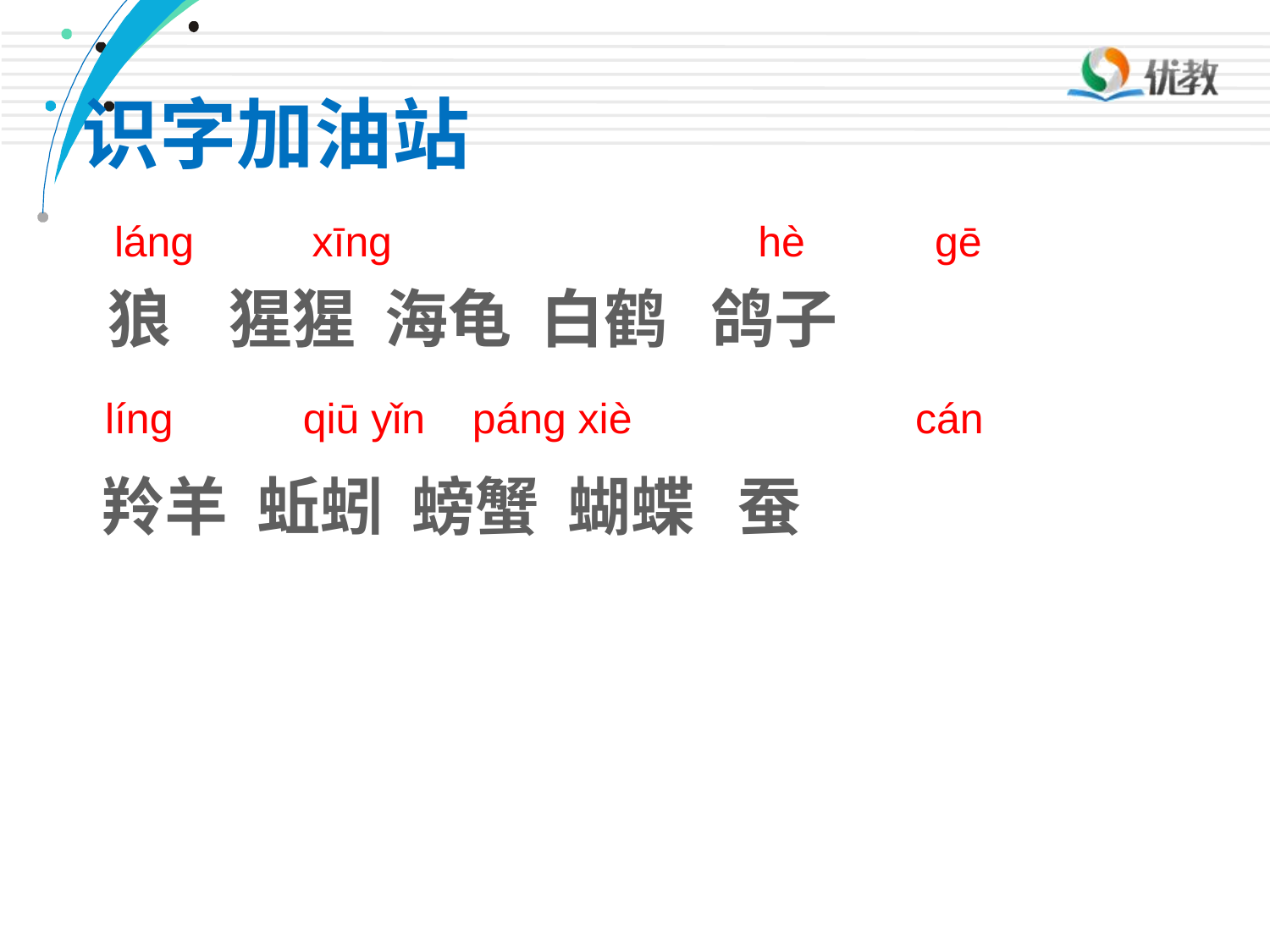

识字加油站
láng          xīng                               hè           gē
狼    猩猩  海龟  白鹤   鸽子
#
líng           qiū yǐn    páng xiè                        cán
羚羊  蚯蚓  螃蟹  蝴蝶   蚕